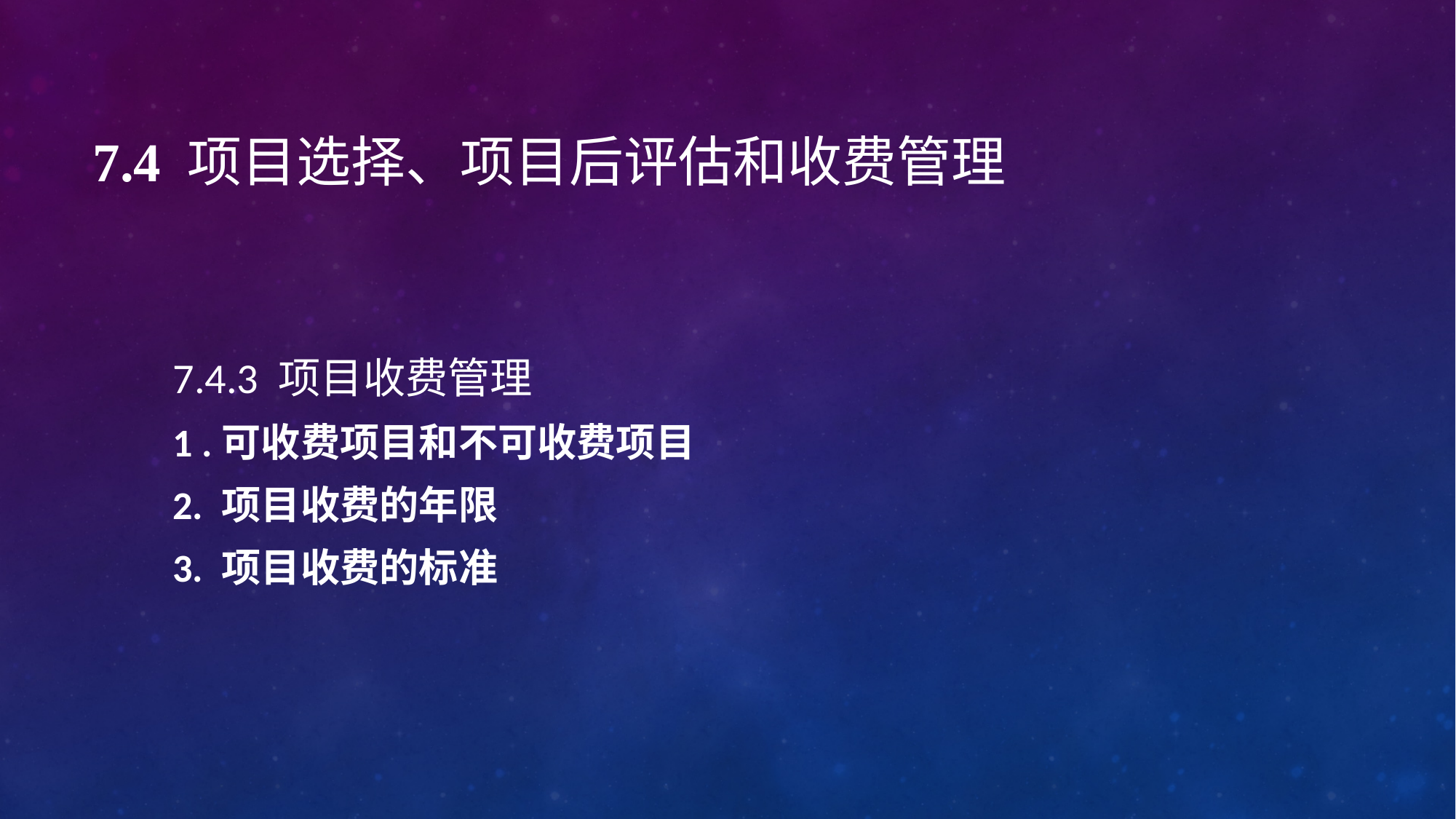

# 7.4 项目选择、项目后评估和收费管理
7.4.3 项目收费管理
1 .可收费项目和不可收费项目
2. 项目收费的年限
3. 项目收费的标准